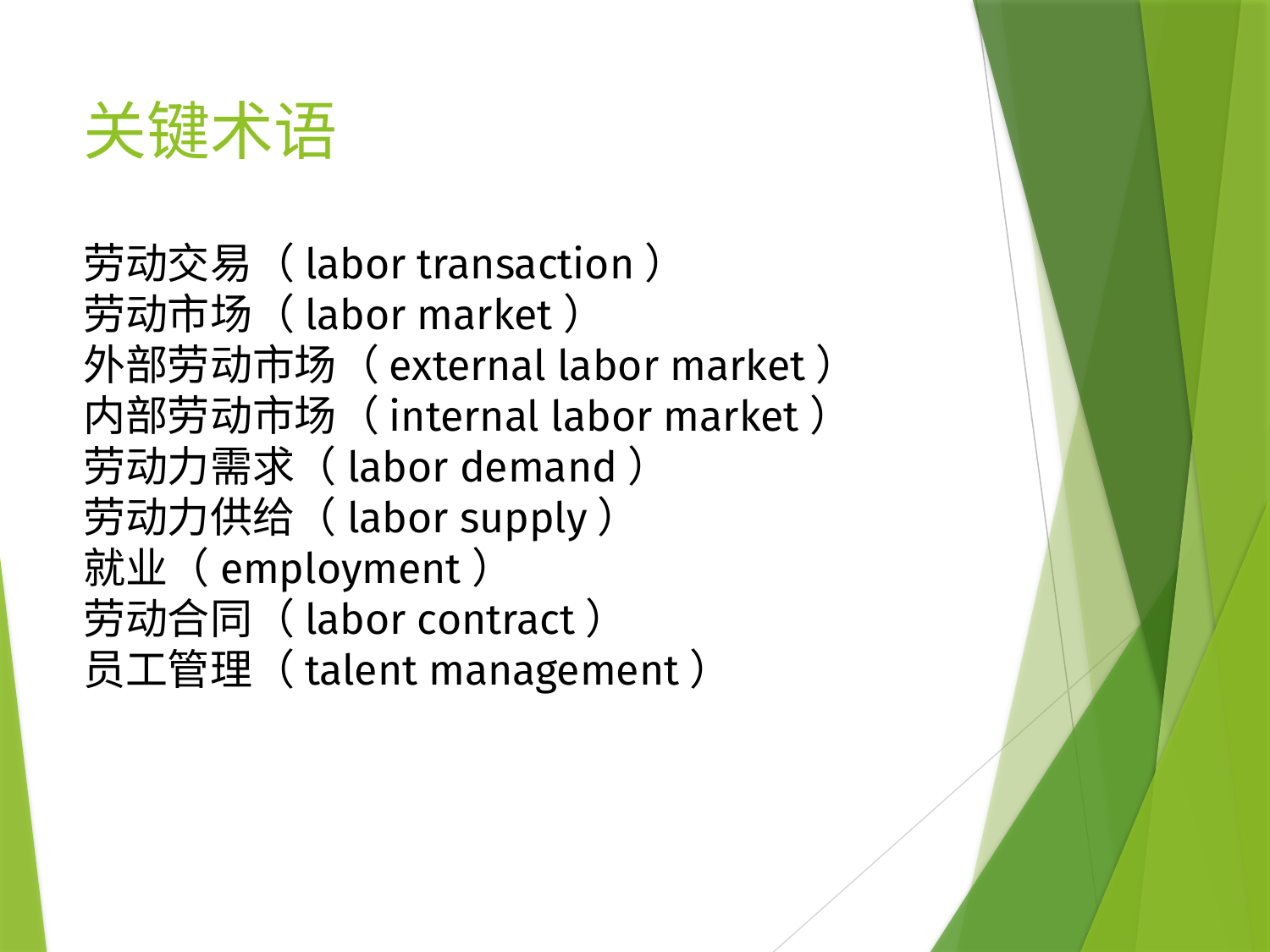

# 关键术语
劳动交易（labor transaction）
劳动市场（labor market）
外部劳动市场（external labor market）
内部劳动市场（internal labor market）
劳动力需求（labor demand）
劳动力供给（labor supply）
就业（employment）
劳动合同（labor contract）
员工管理（talent management）